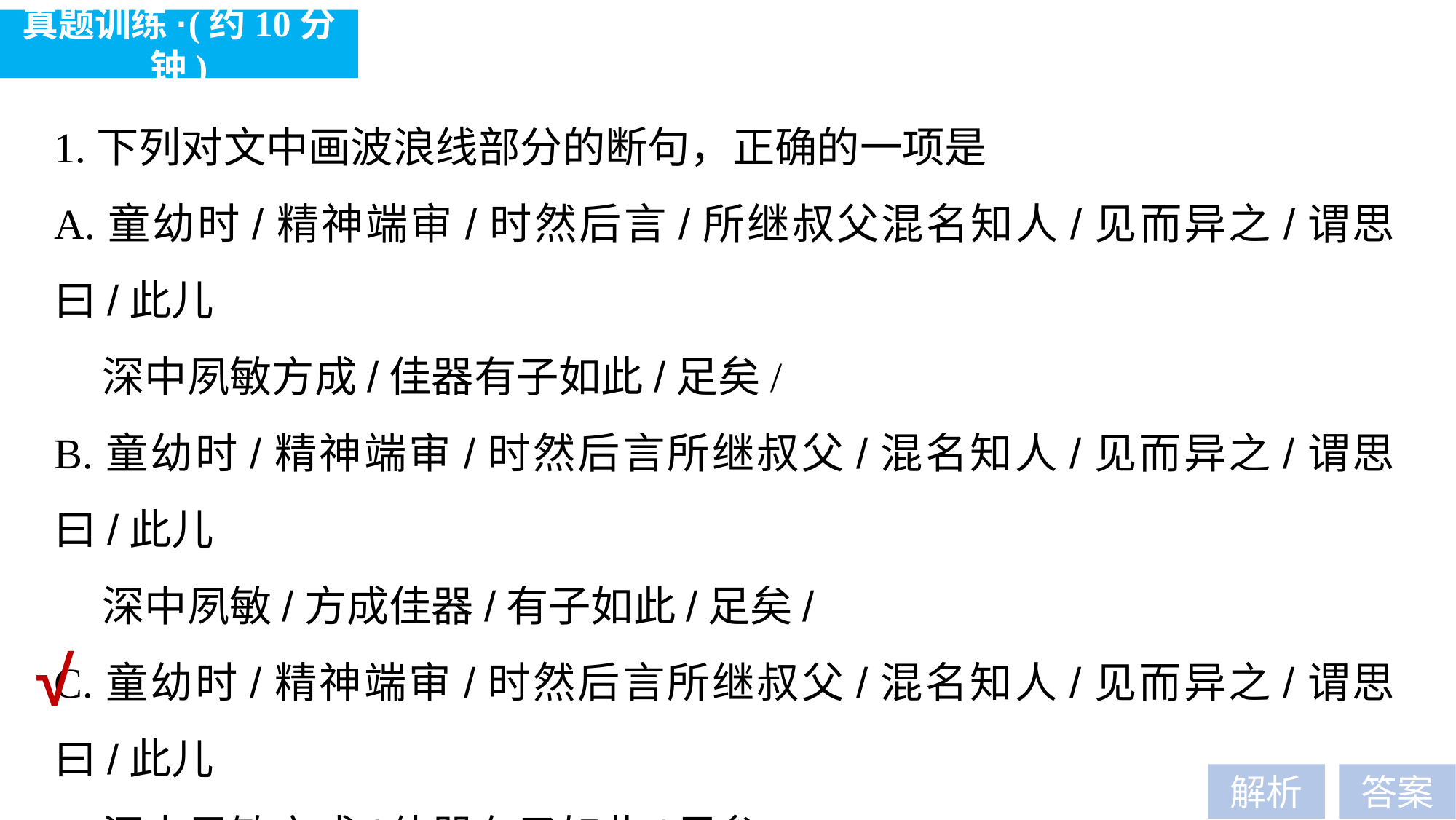

真题训练·(约10分钟)
1.下列对文中画波浪线部分的断句，正确的一项是
A.童幼时/精神端审/时然后言/所继叔父混名知人/见而异之/谓思曰/此儿
    深中夙敏方成/佳器有子如此/足矣/
B.童幼时/精神端审/时然后言所继叔父/混名知人/见而异之/谓思曰/此儿
    深中夙敏/方成佳器/有子如此/足矣/
C.童幼时/精神端审/时然后言所继叔父/混名知人/见而异之/谓思曰/此儿
    深中夙敏方成/佳器有子如此/足矣/
D.童幼时/精神端审/时然后言/所继叔父混名知人/见而异之/谓思曰/此儿
    深中夙敏/方成佳器/有子如此/足矣/
√
解析
答案